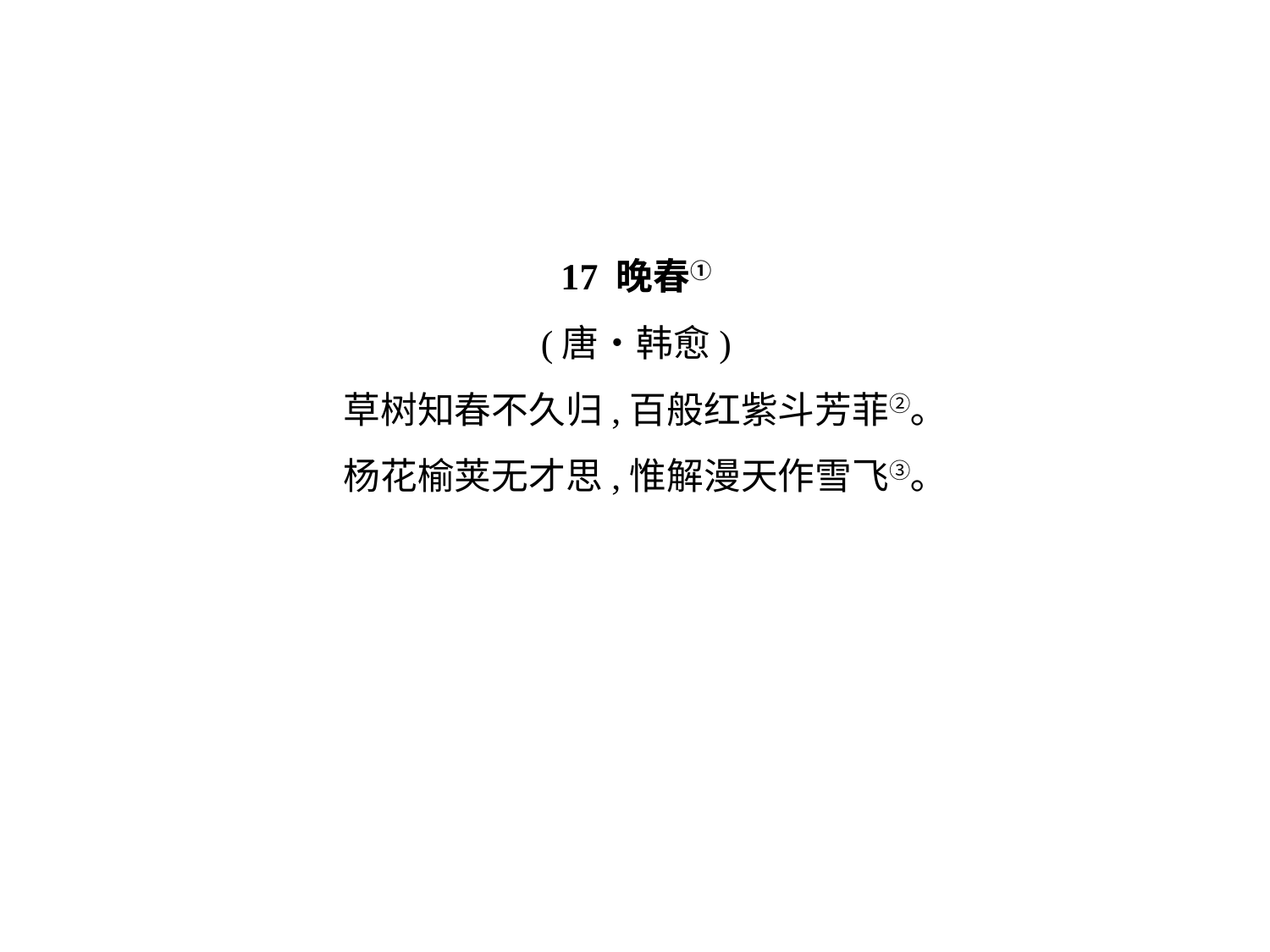

17 晚春①
(唐•韩愈)
草树知春不久归,百般红紫斗芳菲②｡
杨花榆荚无才思,惟解漫天作雪飞③｡